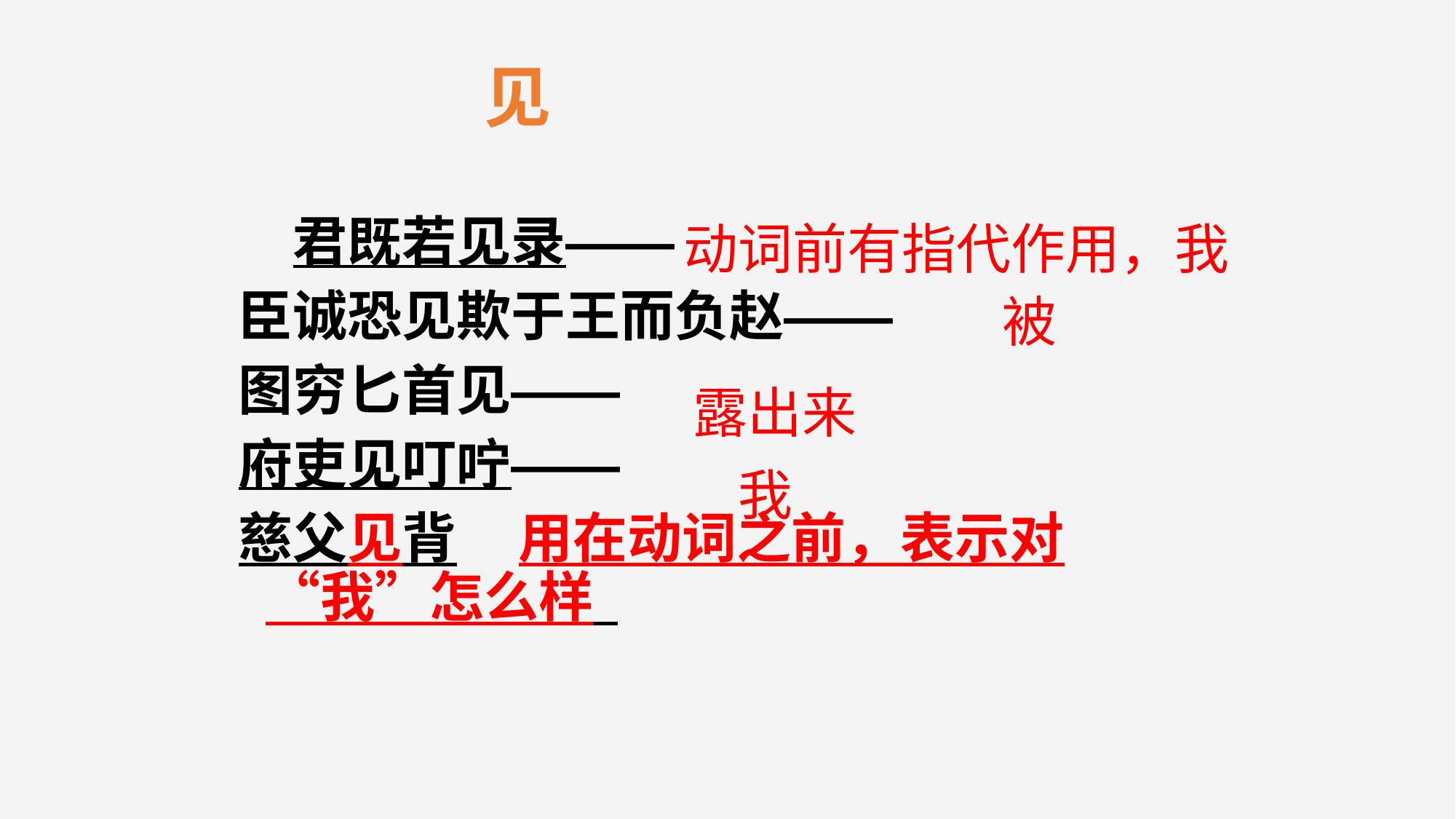

# 见
君既若见录——
臣诚恐见欺于王而负赵——
图穷匕首见——
府吏见叮咛——
慈父见背     用在动词之前，表示对“我”怎么样
动词前有指代作用，我

被
露出来

我